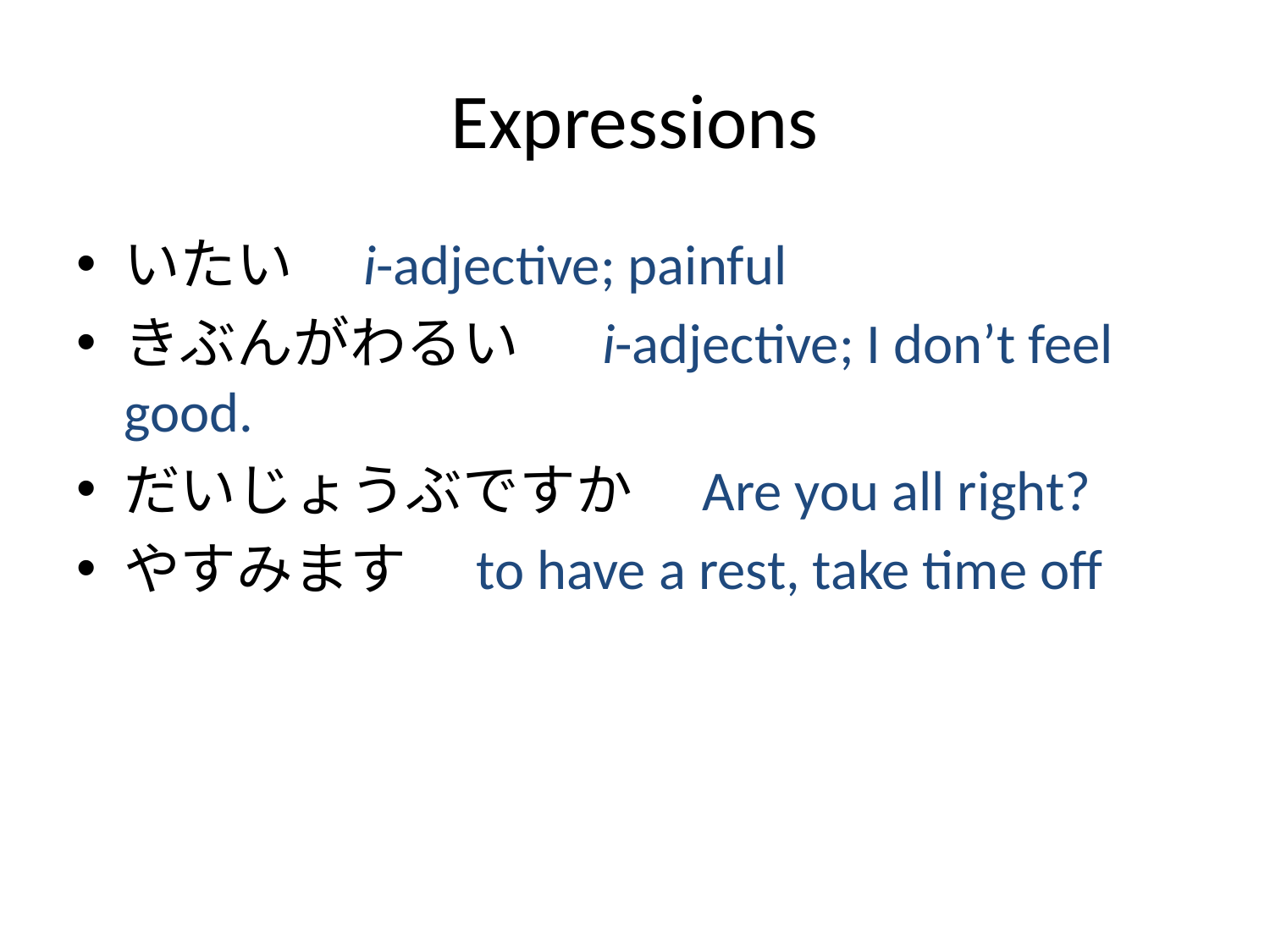

# Expressions
いたい　i-adjective; painful
きぶんがわるい　 i-adjective; I don’t feel good.
だいじょうぶですか　Are you all right?
やすみます　to have a rest, take time off